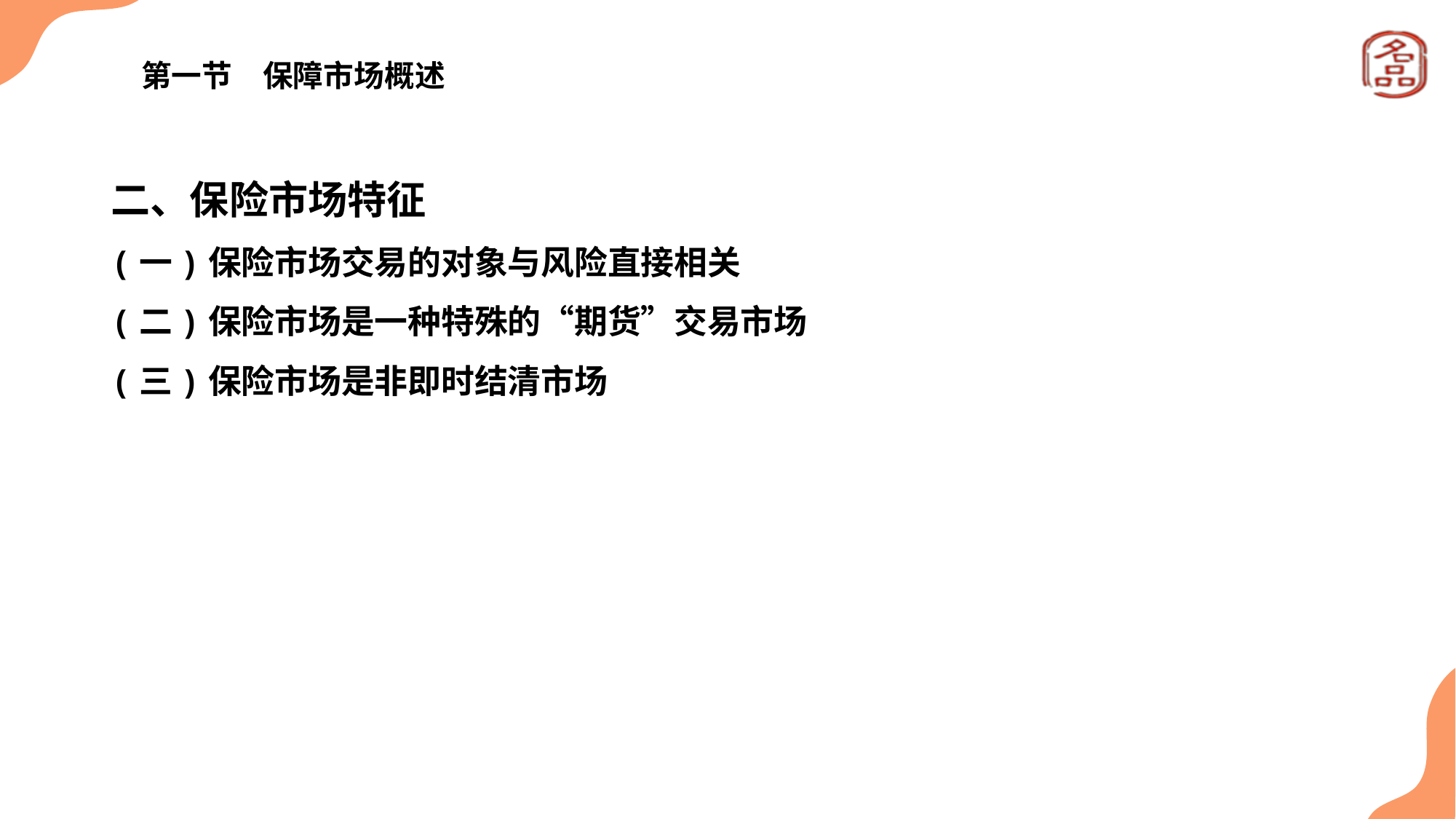

# 第一节　保障市场概述
二、保险市场特征
(一)保险市场交易的对象与风险直接相关
(二)保险市场是一种特殊的“期货”交易市场
(三)保险市场是非即时结清市场